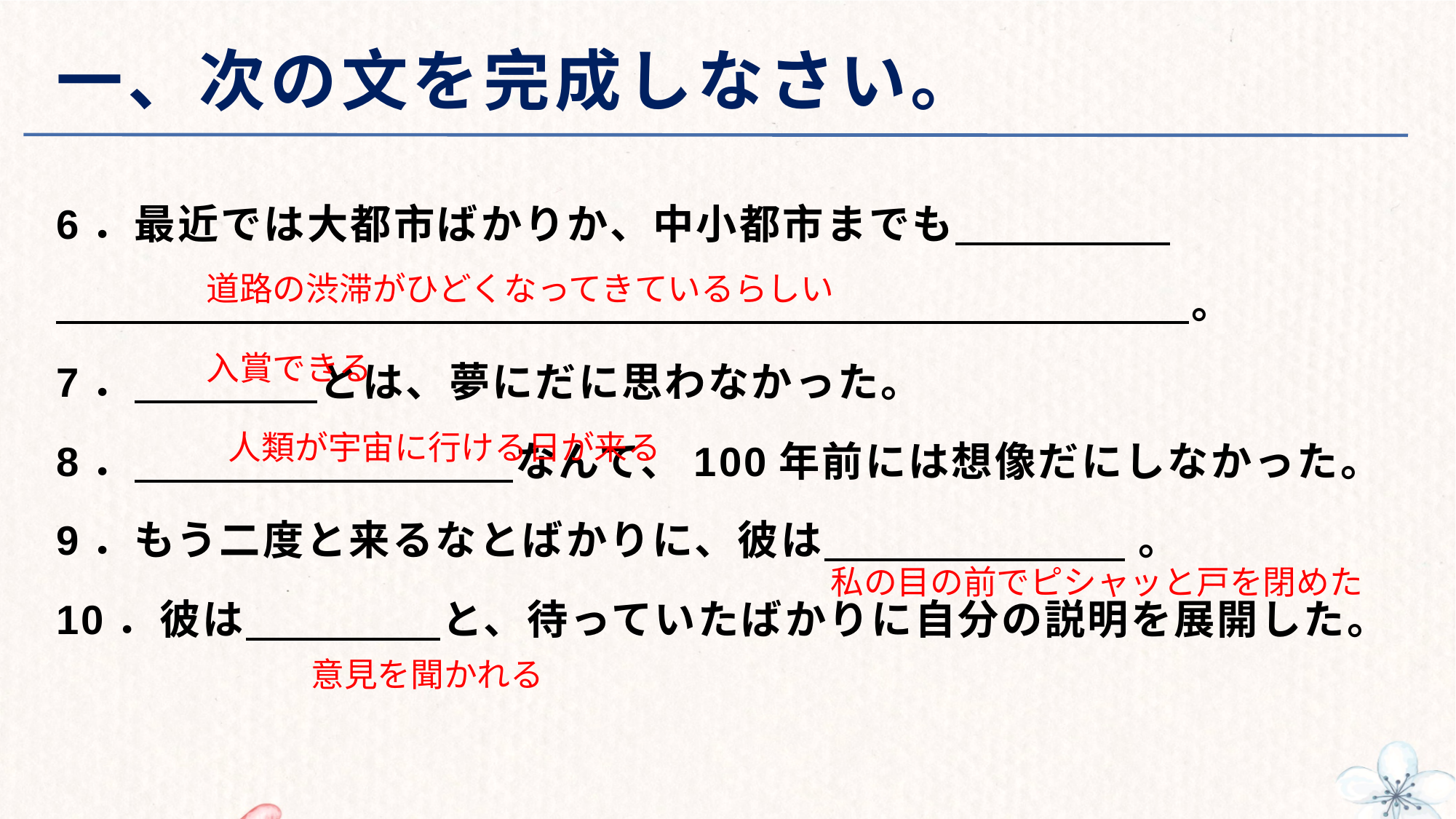

# 一、次の文を完成しなさい。
6．最近では大都市ばかりか、中小都市までも
　　　　　　　　　　　　　　　　　　　　　　　　　　 。
7．                とは、夢にだに思わなかった。
8．                　　　　  なんて、100年前には想像だにしなかった。
9．もう二度と来るなとばかりに、彼は        　　　        。
10．彼は                 と、待っていたばかりに自分の説明を展開した。
　　道路の渋滞がひどくなってきているらしい
　　入賞できる
　　人類が宇宙に行ける日が来る
私の目の前でピシャッと戸を閉めた
　　意見を聞かれる